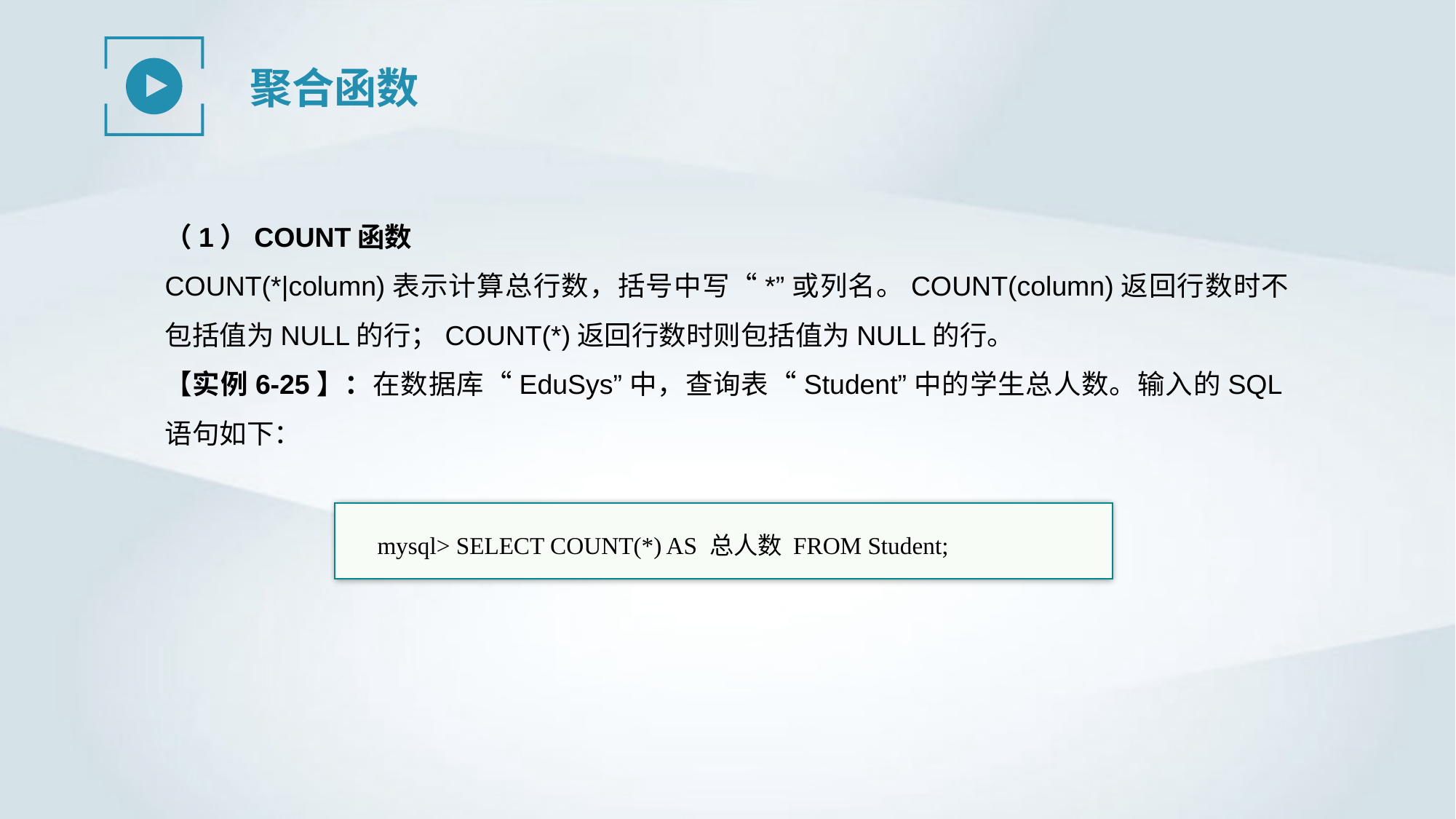

聚合函数
（1）COUNT函数
COUNT(*|column)表示计算总行数，括号中写“*”或列名。COUNT(column)返回行数时不包括值为NULL的行；COUNT(*)返回行数时则包括值为NULL的行。
【实例6-25】：在数据库“EduSys”中，查询表“Student”中的学生总人数。输入的SQL语句如下：
mysql> SELECT COUNT(*) AS 总人数 FROM Student;